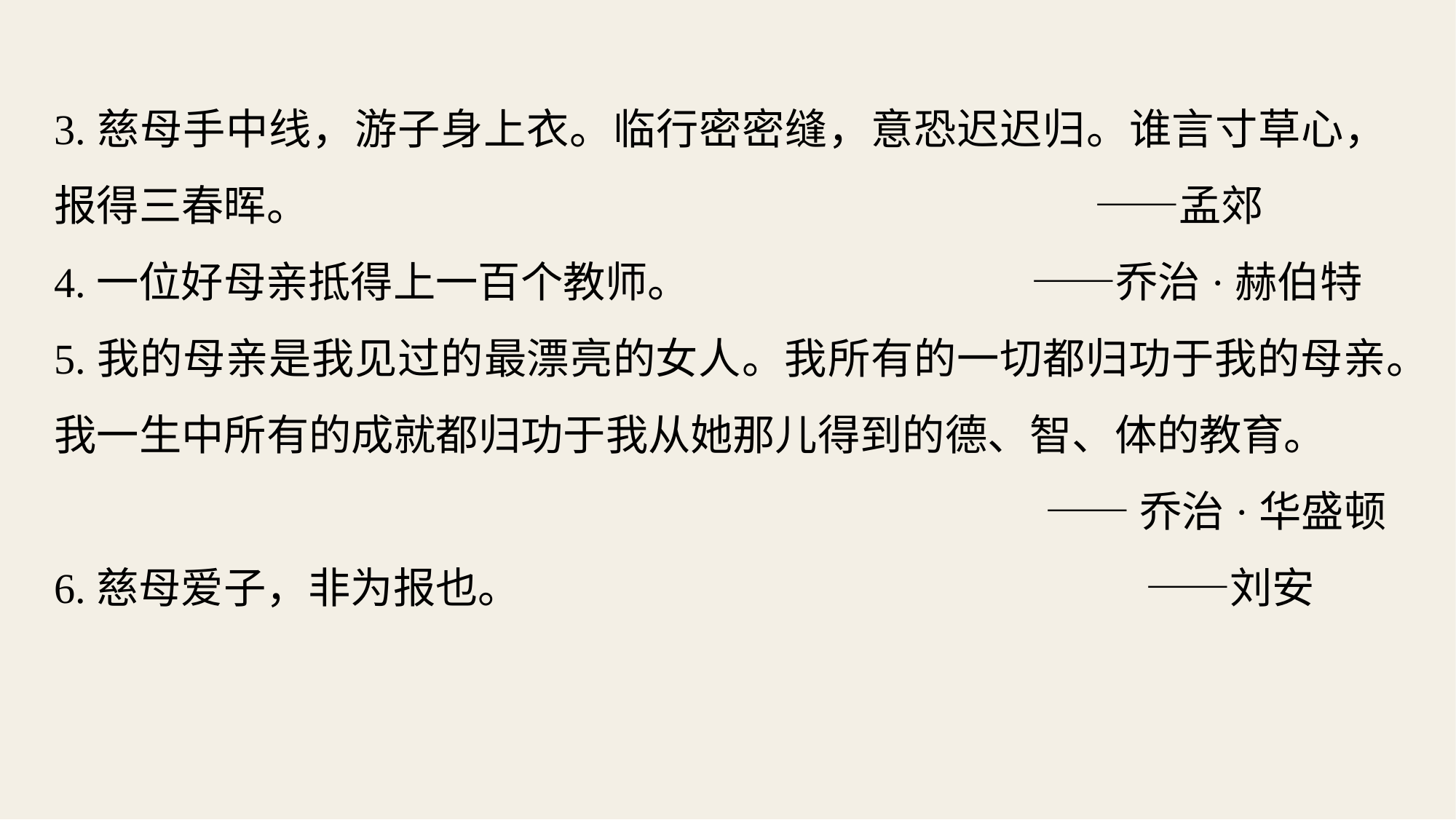

3.慈母手中线，游子身上衣。临行密密缝，意恐迟迟归。谁言寸草心，报得三春晖。                                                                                   ——孟郊
4.一位好母亲抵得上一百个教师。                                    ——乔治·赫伯特
5.我的母亲是我见过的最漂亮的女人。我所有的一切都归功于我的母亲。我一生中所有的成就都归功于我从她那儿得到的德、智、体的教育。
——乔治·华盛顿
6.慈母爱子，非为报也。                                                                  ——刘安